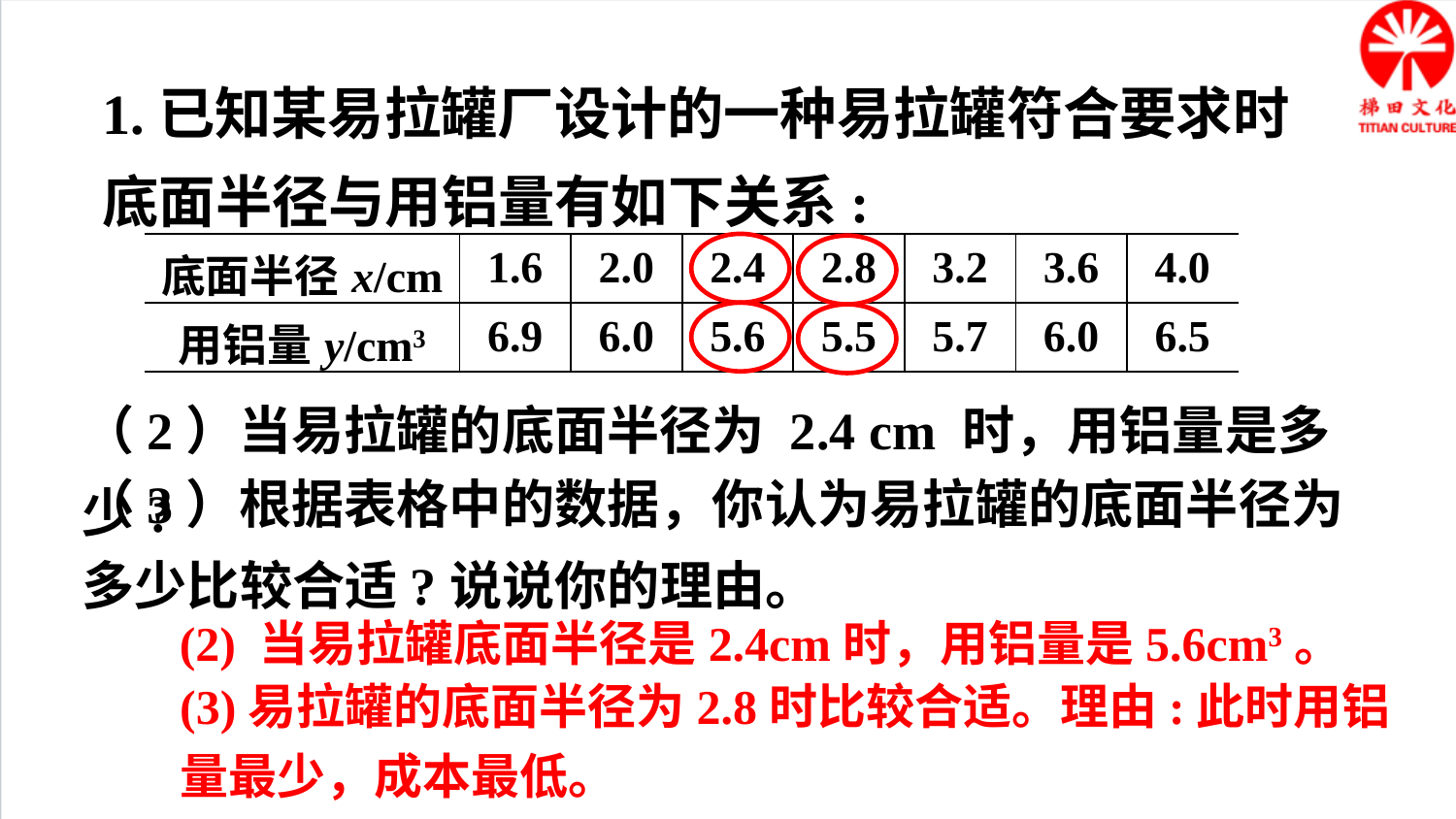

1.已知某易拉罐厂设计的一种易拉罐符合要求时底面半径与用铝量有如下关系:
| 底面半径x/cm | 1.6 | 2.0 | 2.4 | 2.8 | 3.2 | 3.6 | 4.0 |
| --- | --- | --- | --- | --- | --- | --- | --- |
| 用铝量y/cm3 | 6.9 | 6.0 | 5.6 | 5.5 | 5.7 | 6.0 | 6.5 |

（2）当易拉罐的底面半径为 2.4 cm 时，用铝量是多少?
（3）根据表格中的数据，你认为易拉罐的底面半径为多少比较合适?说说你的理由。
 (2) 当易拉罐底面半径是2.4cm时，用铝量是5.6cm3。
(3)易拉罐的底面半径为2.8时比较合适。理由:此时用铝量最少，成本最低。